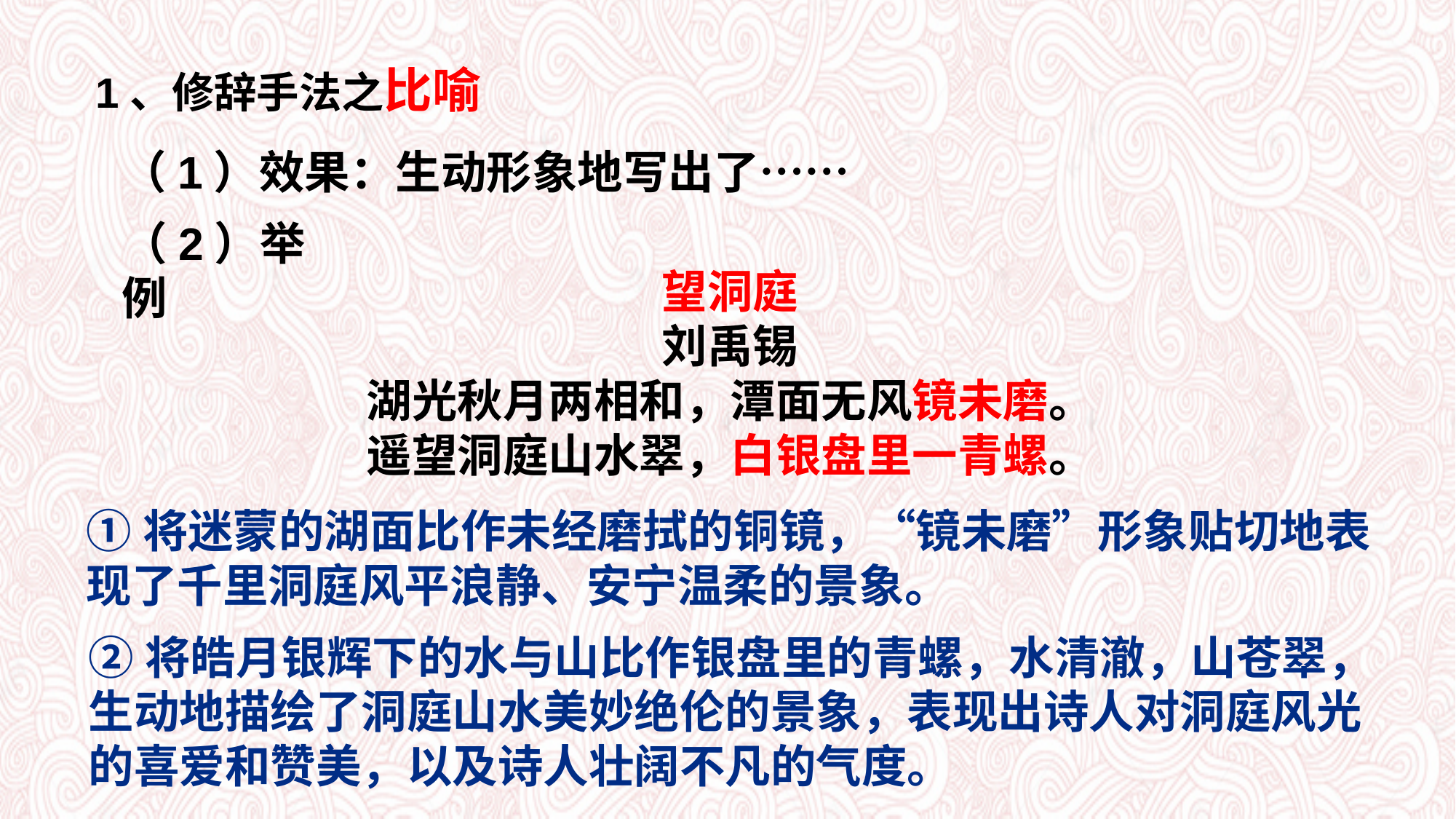

1、修辞手法之比喻
（1）效果：生动形象地写出了……
（2）举例
望洞庭
刘禹锡
湖光秋月两相和，潭面无风镜未磨。
遥望洞庭山水翠，白银盘里一青螺。
①将迷蒙的湖面比作未经磨拭的铜镜，“镜未磨”形象贴切地表现了千里洞庭风平浪静、安宁温柔的景象。
②将皓月银辉下的水与山比作银盘里的青螺，水清澈，山苍翠，生动地描绘了洞庭山水美妙绝伦的景象，表现出诗人对洞庭风光的喜爱和赞美，以及诗人壮阔不凡的气度。